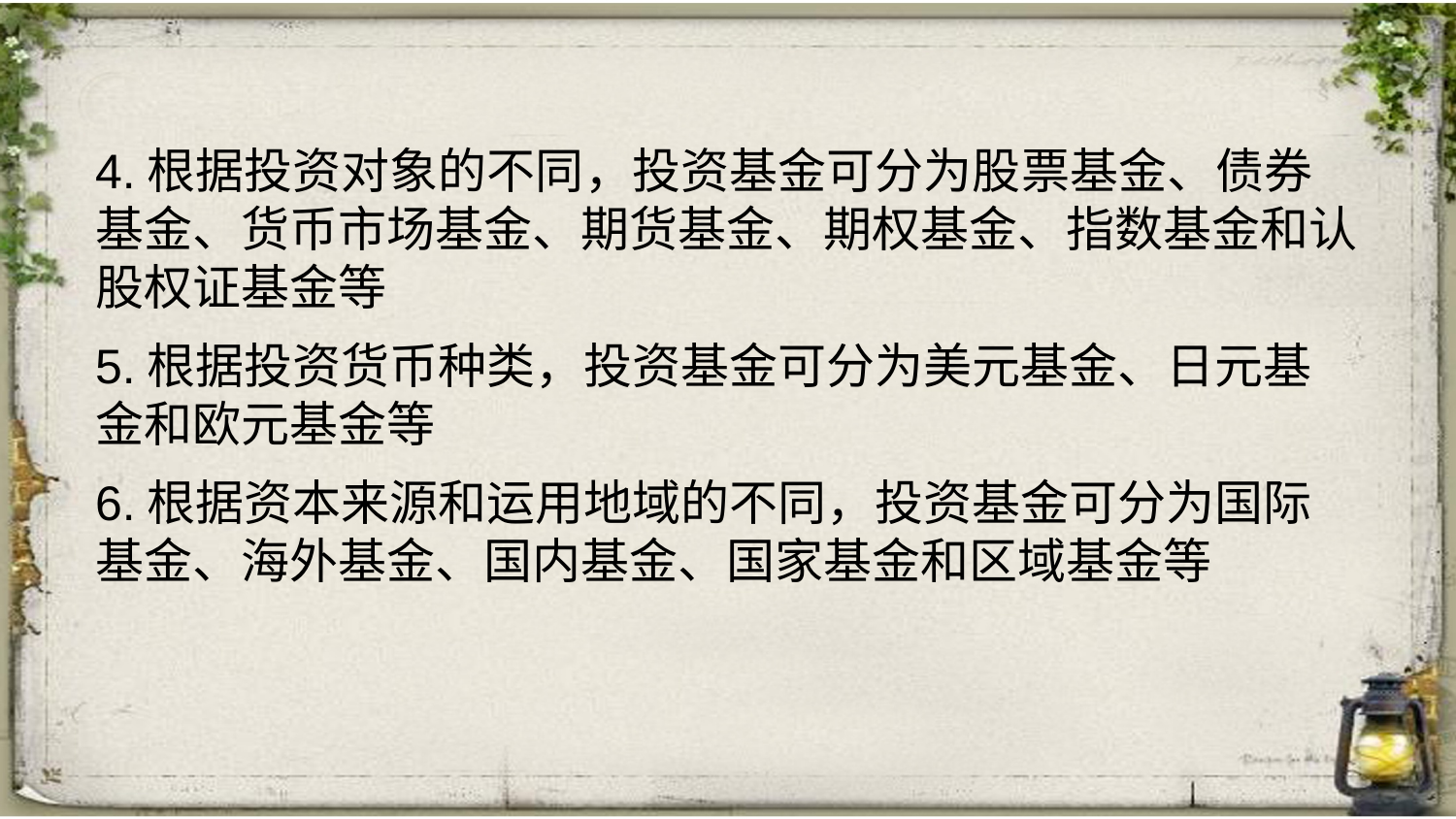

4.根据投资对象的不同，投资基金可分为股票基金、债券基金、货币市场基金、期货基金、期权基金、指数基金和认股权证基金等
5.根据投资货币种类，投资基金可分为美元基金、日元基金和欧元基金等
6.根据资本来源和运用地域的不同，投资基金可分为国际基金、海外基金、国内基金、国家基金和区域基金等